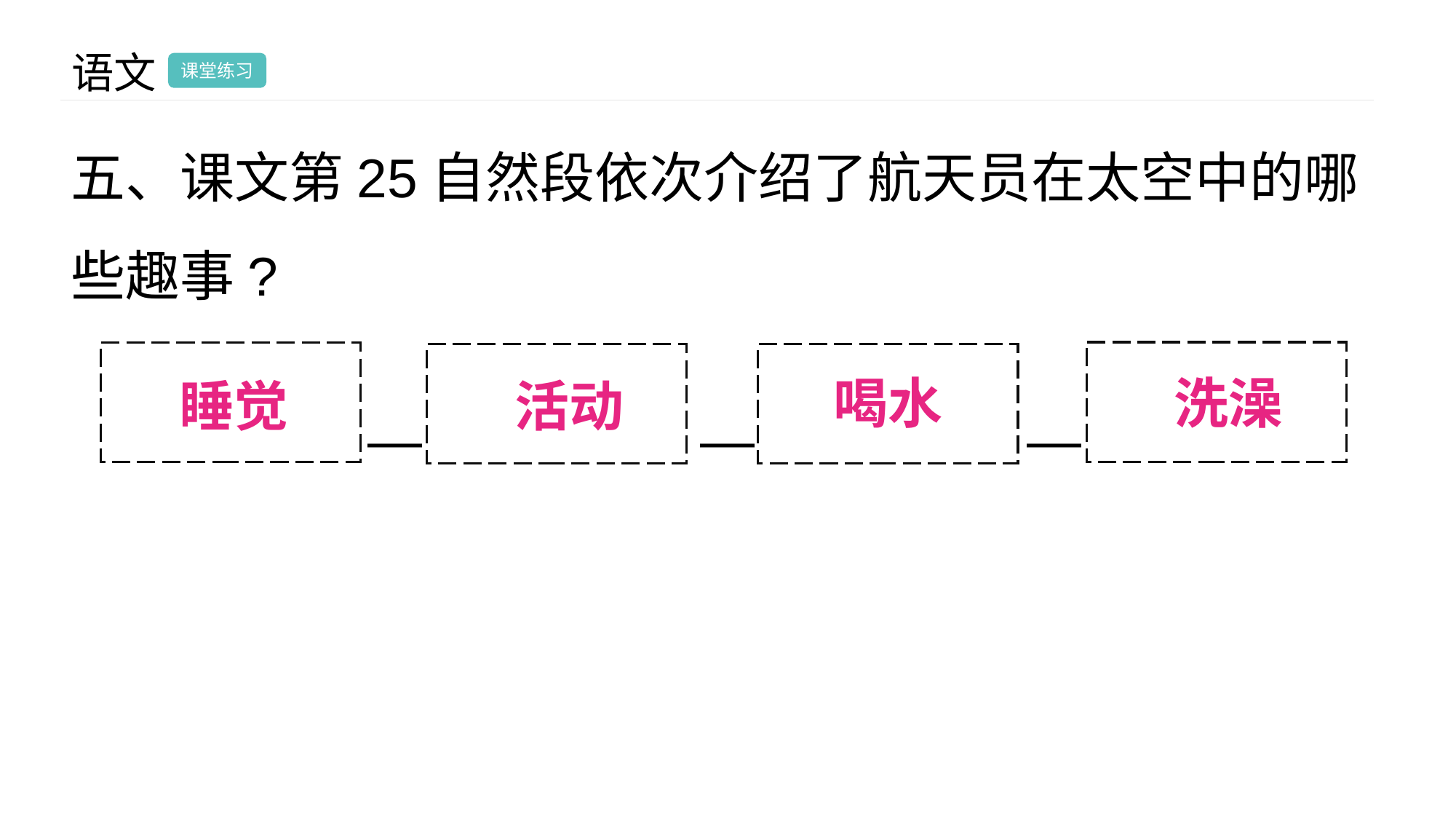

语文
课堂练习
五、课文第25自然段依次介绍了航天员在太空中的哪些趣事?
                        —                      —                      —

喝水
洗澡
睡觉
活动